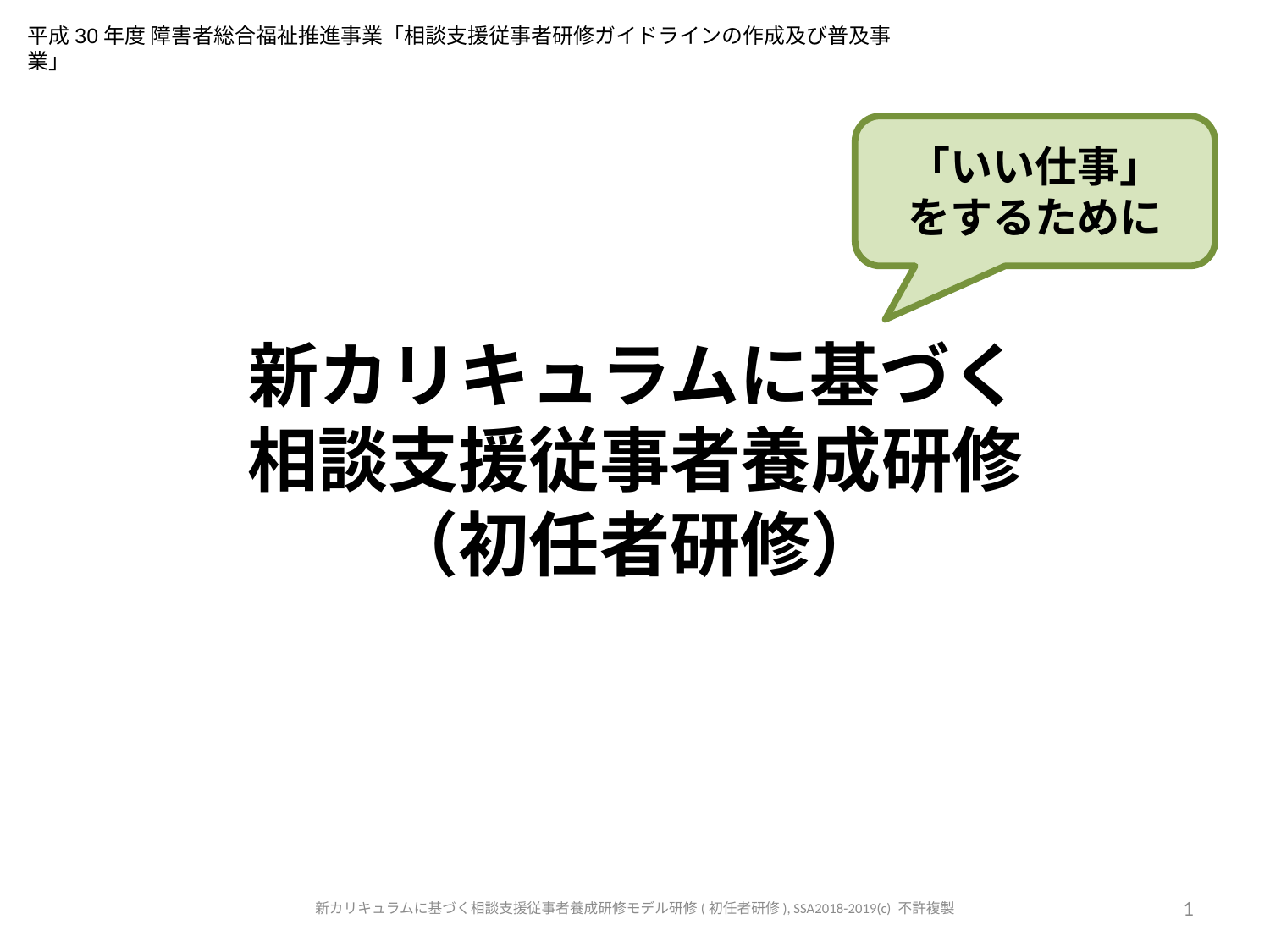

平成30年度 障害者総合福祉推進事業「相談支援従事者研修ガイドラインの作成及び普及事業」
「いい仕事」
をするために
# 新カリキュラムに基づく 相談支援従事者養成研修 （初任者研修）
新カリキュラムに基づく相談支援従事者養成研修モデル研修(初任者研修), SSA2018-2019(c) 不許複製
1